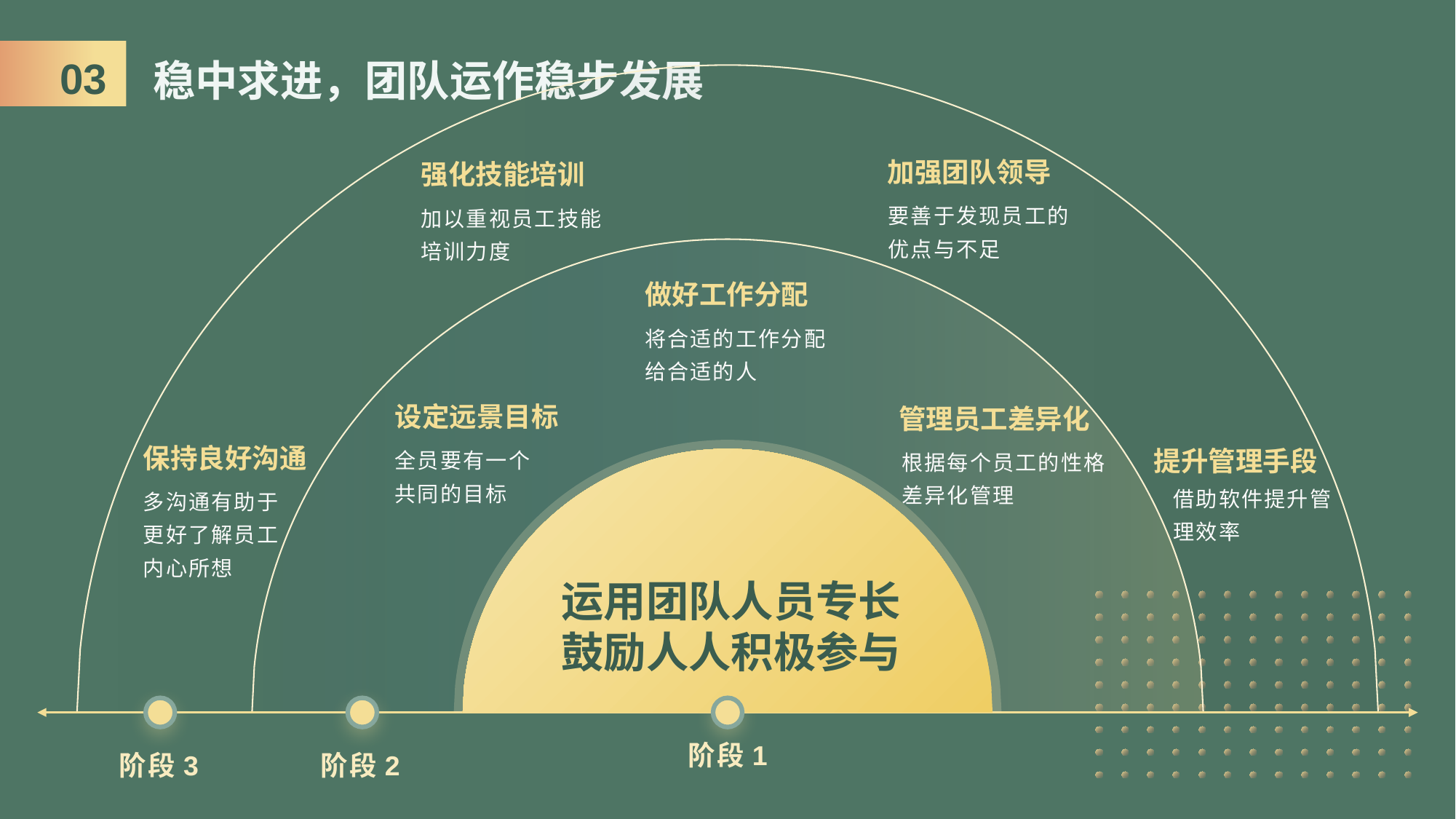

03
稳中求进，团队运作稳步发展

加强团队领导
强化技能培训
要善于发现员工的优点与不足
加以重视员工技能培训力度

做好工作分配
将合适的工作分配给合适的人
设定远景目标
管理员工差异化
全员要有一个共同的目标

保持良好沟通
根据每个员工的性格差异化管理
提升管理手段

借助软件提升管理效率
多沟通有助于更好了解员工内心所想
运用团队人员专长鼓励人人积极参与

阶段3
阶段2
阶段1